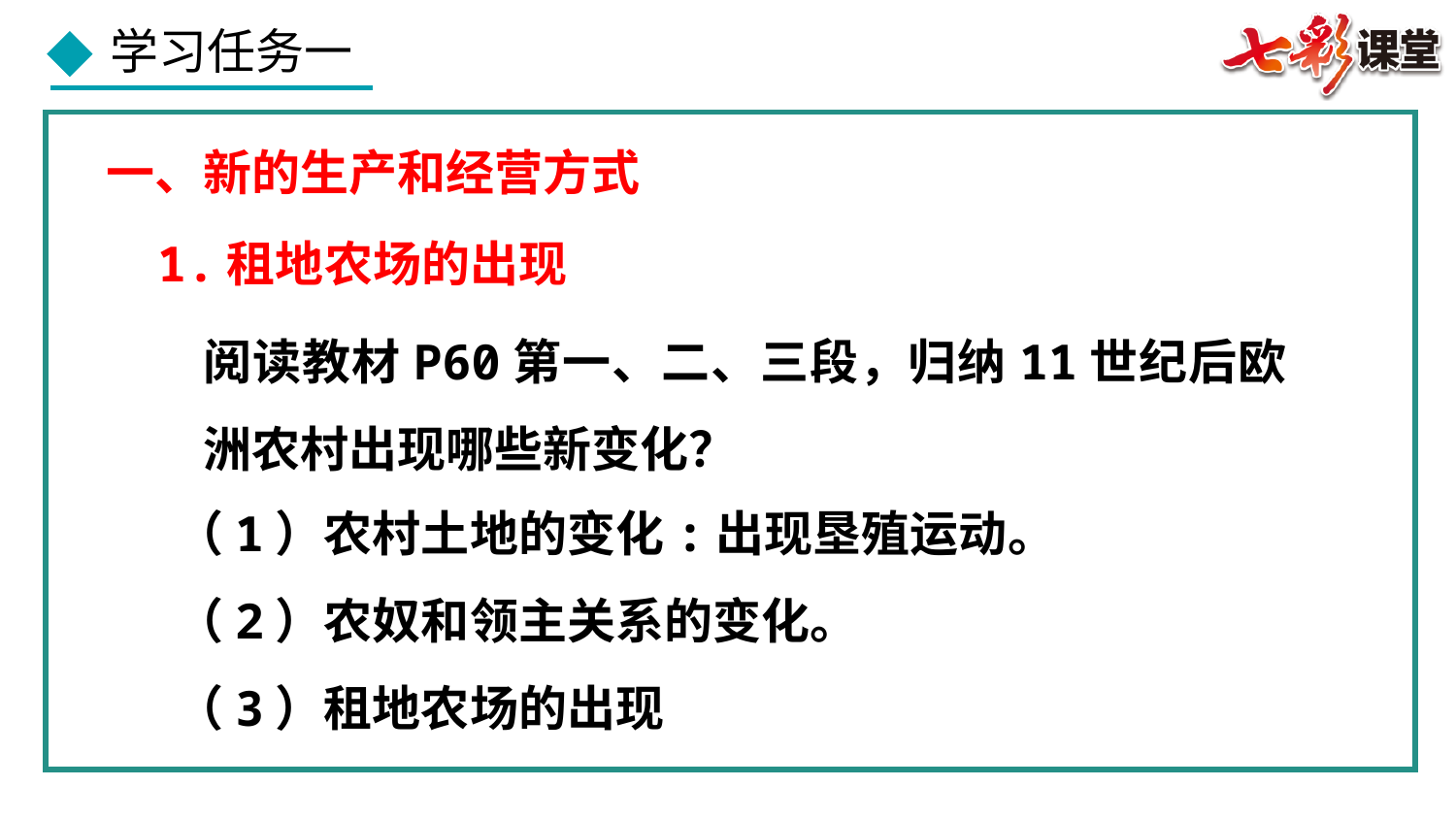

一、新的生产和经营方式
1.租地农场的出现
阅读教材P60第一、二、三段，归纳11世纪后欧洲农村出现哪些新变化？
（1）农村土地的变化:出现垦殖运动。
（2）农奴和领主关系的变化。
（3）租地农场的出现